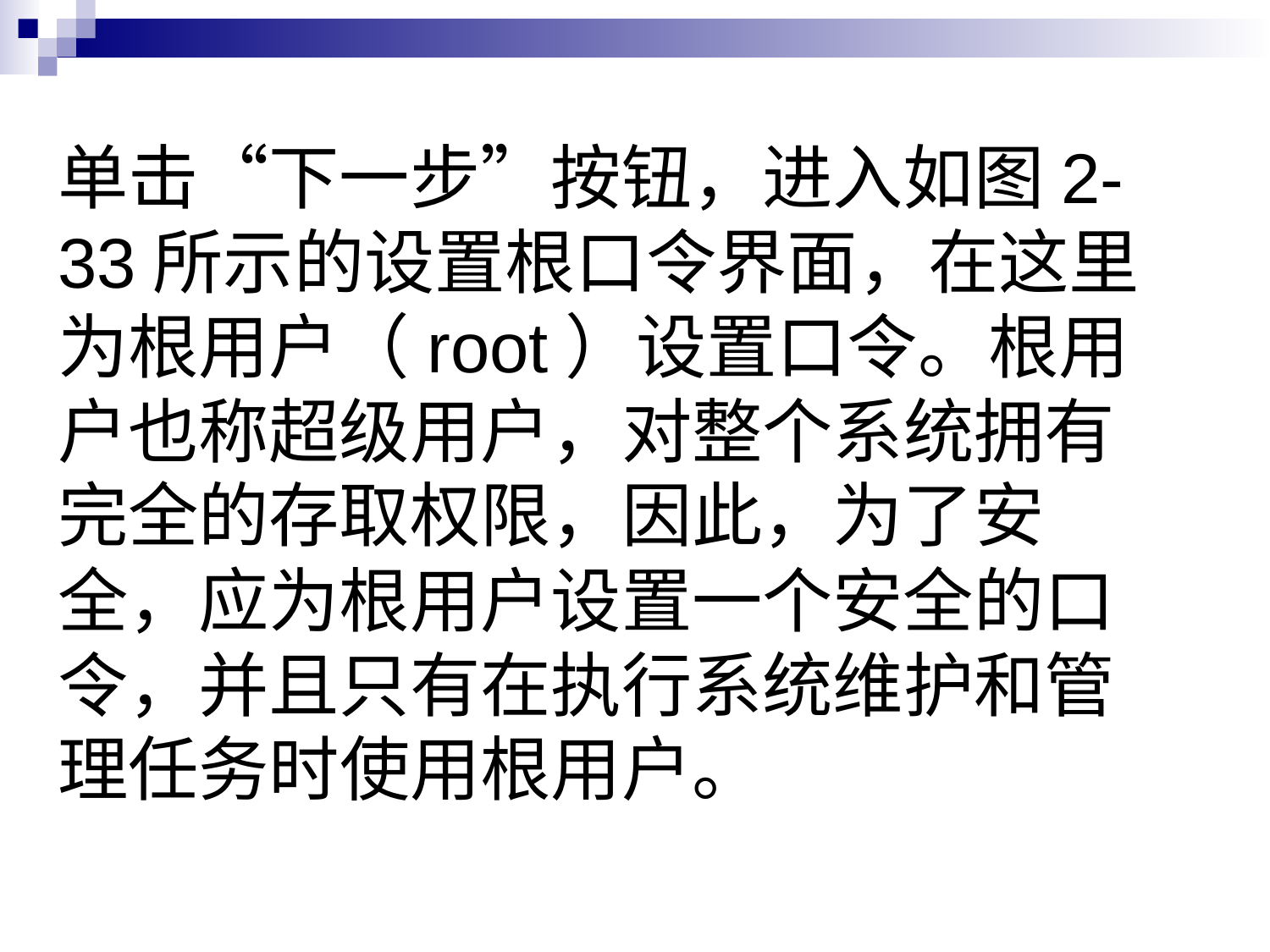

# 单击“下一步”按钮，进入如图2-33所示的设置根口令界面，在这里为根用户（root）设置口令。根用户也称超级用户，对整个系统拥有完全的存取权限，因此，为了安全，应为根用户设置一个安全的口令，并且只有在执行系统维护和管理任务时使用根用户。